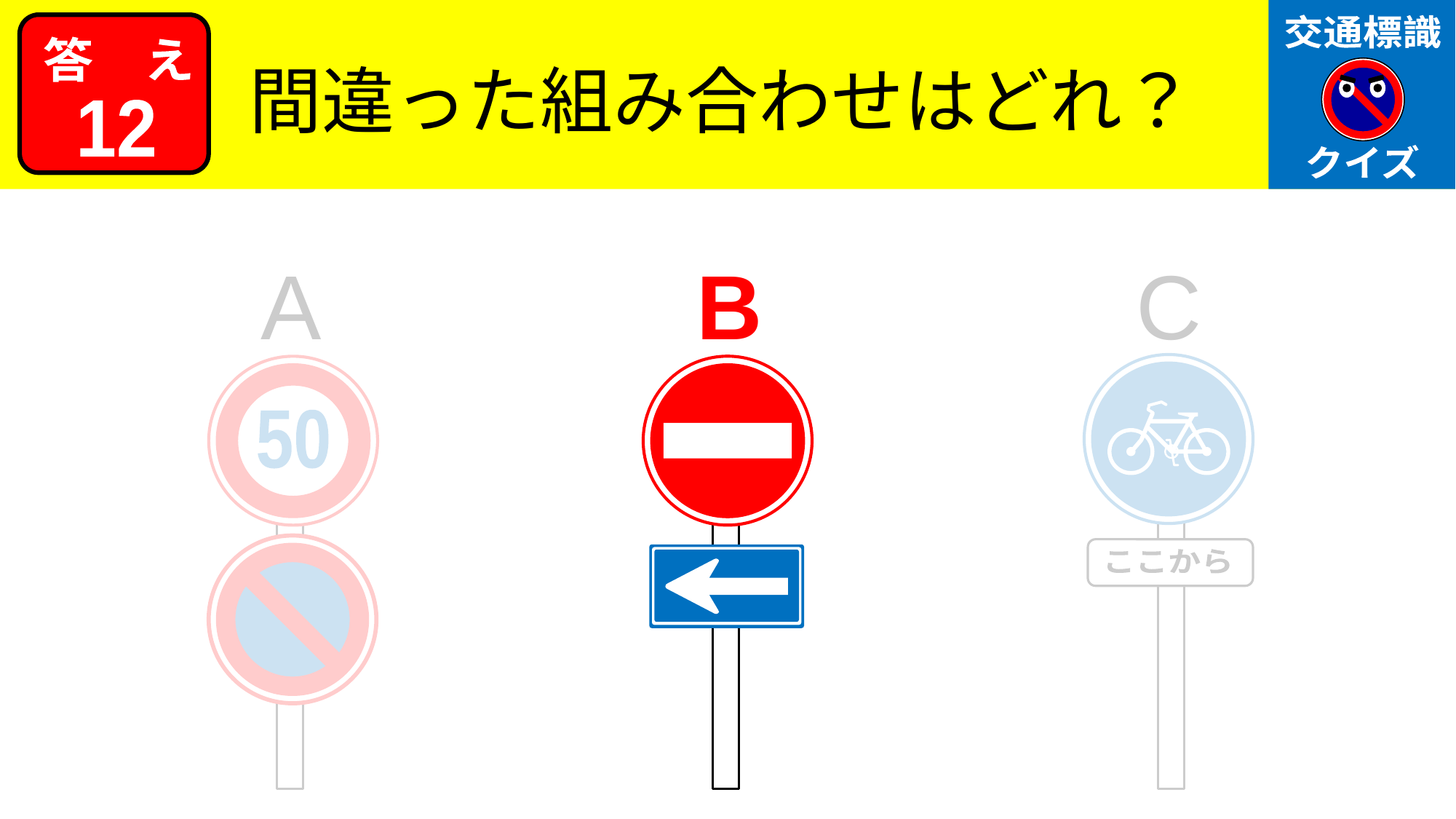

交通標識

クイズ

答　え
間違った組み合わせはどれ？
12

A
B
C

ここから

50